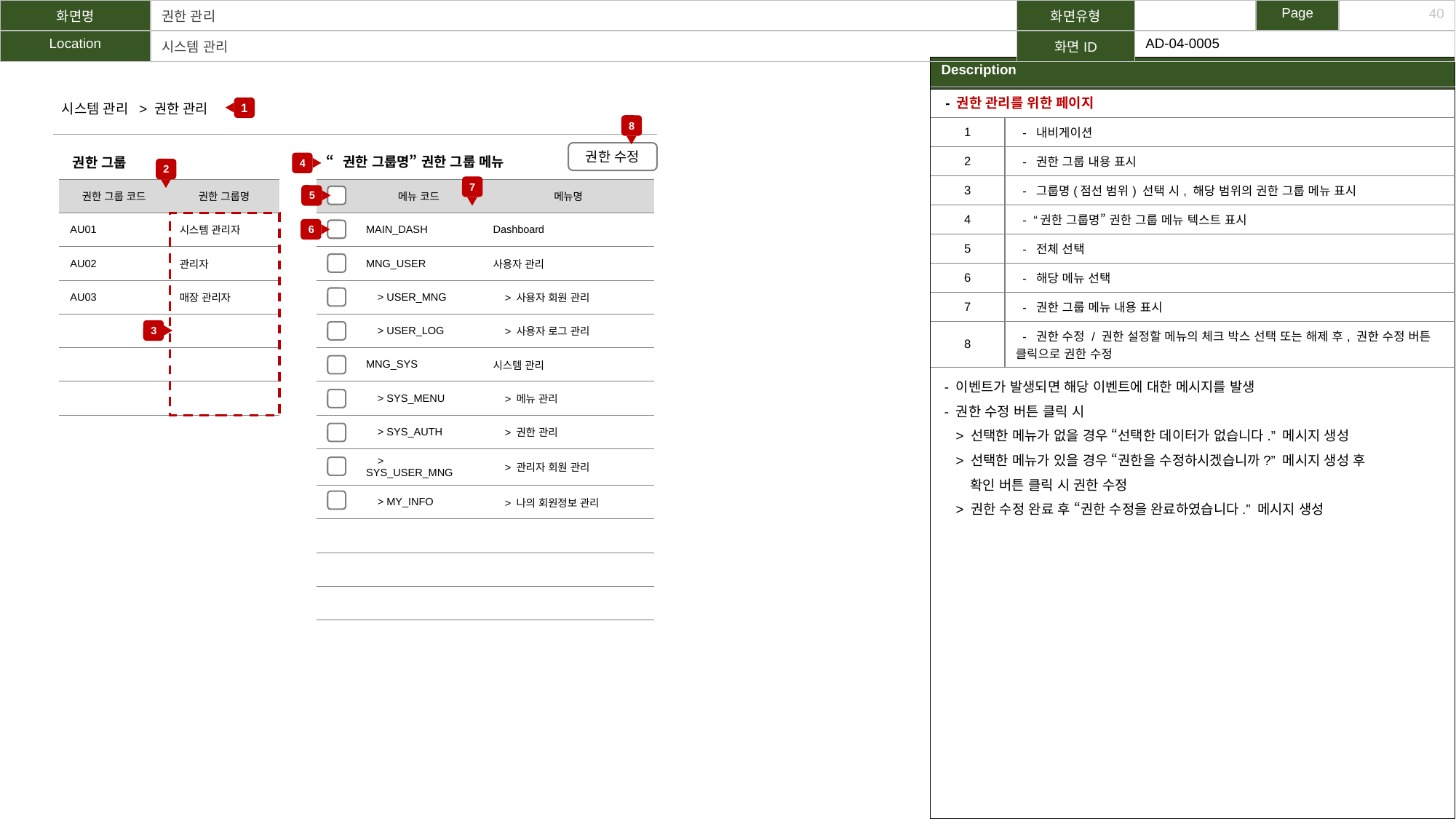

| 화면명 | 권한 관리 | 화면유형 |  | Page |  |
| --- | --- | --- | --- | --- | --- |
| Location | 시스템 관리 | 화면ID | AD-04-0005 |  |  |
40
| Description |
| --- |
|  |
| - 권한 관리를 위한 페이지 |  |
| --- | --- |
| 1 | - 내비게이션 |
| 2 | - 권한 그룹 내용 표시 |
| 3 | - 그룹명(점선 범위) 선택 시, 해당 범위의 권한 그룹 메뉴 표시 |
| 4 | - “권한 그룹명” 권한 그룹 메뉴 텍스트 표시 |
| 5 | - 전체 선택 |
| 6 | - 해당 메뉴 선택 |
| 7 | - 권한 그룹 메뉴 내용 표시 |
| 8 | - 권한 수정 / 권한 설정할 메뉴의 체크 박스 선택 또는 해제 후, 권한 수정 버튼 클릭으로 권한 수정 |
1

시스템 관리  > 권한 관리
8

권한 수정
“권한 그룹명” 권한 그룹 메뉴
권한 그룹
4

2

7

| 권한 그룹 코드 | 권한 그룹명 |
| --- | --- |
| AU01 | 시스템 관리자 |
| AU02 | 관리자 |
| AU03 | 매장 관리자 |
|  |  |
|  |  |
|  |  |
|  | 메뉴 코드 | 메뉴명 |
| --- | --- | --- |
|  | MAIN\_DASH | Dashboard |
|  | MNG\_USER | 사용자 관리 |
|  | > USER\_MNG | > 사용자 회원 관리 |
|  | > USER\_LOG | > 사용자 로그 관리 |
|  | MNG\_SYS | 시스템 관리 |
|  | > SYS\_MENU | > 메뉴 관리 |
|  | > SYS\_AUTH | > 권한 관리 |
|  | > SYS\_USER\_MNG | > 관리자 회원 관리 |
|  | > MY\_INFO | > 나의 회원정보 관리 |
|  |  |  |
|  |  |  |
|  |  |  |
5

6

3

- 이벤트가 발생되면 해당 이벤트에 대한 메시지를 발생
- 권한 수정 버튼 클릭 시
   > 선택한 메뉴가 없을 경우 “선택한 데이터가 없습니다.” 메시지 생성
   > 선택한 메뉴가 있을 경우 “권한을 수정하시겠습니까?” 메시지 생성 후
      확인 버튼 클릭 시 권한 수정
   > 권한 수정 완료 후 “권한 수정을 완료하였습니다.” 메시지 생성